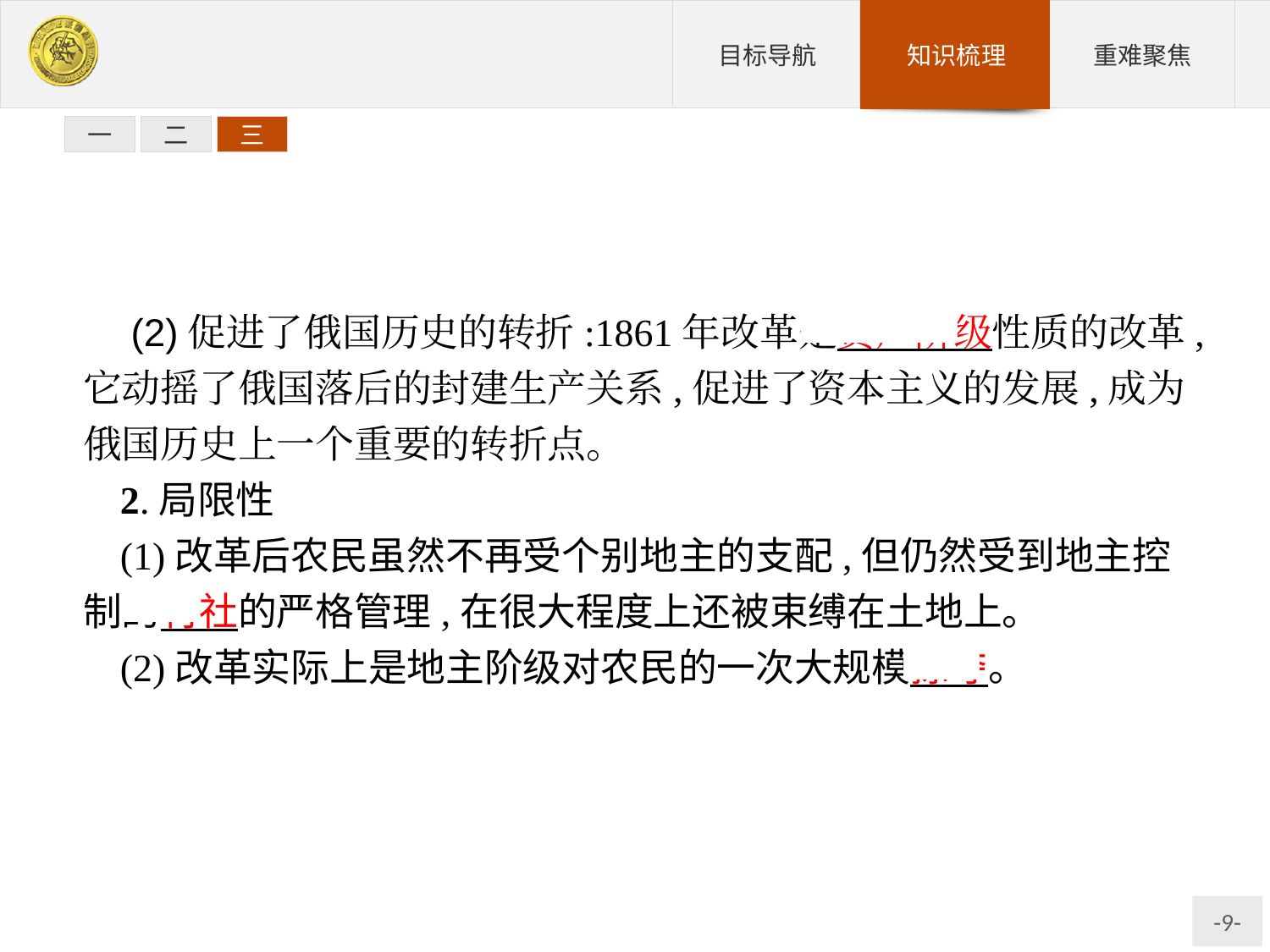

一
二
三

 (2)促进了俄国历史的转折:1861年改革是资产阶级性质的改革,它动摇了俄国落后的封建生产关系,促进了资本主义的发展,成为俄国历史上一个重要的转折点。
2.局限性
(1)改革后农民虽然不再受个别地主的支配,但仍然受到地主控制的村社的严格管理,在很大程度上还被束缚在土地上。
(2)改革实际上是地主阶级对农民的一次大规模掠夺。